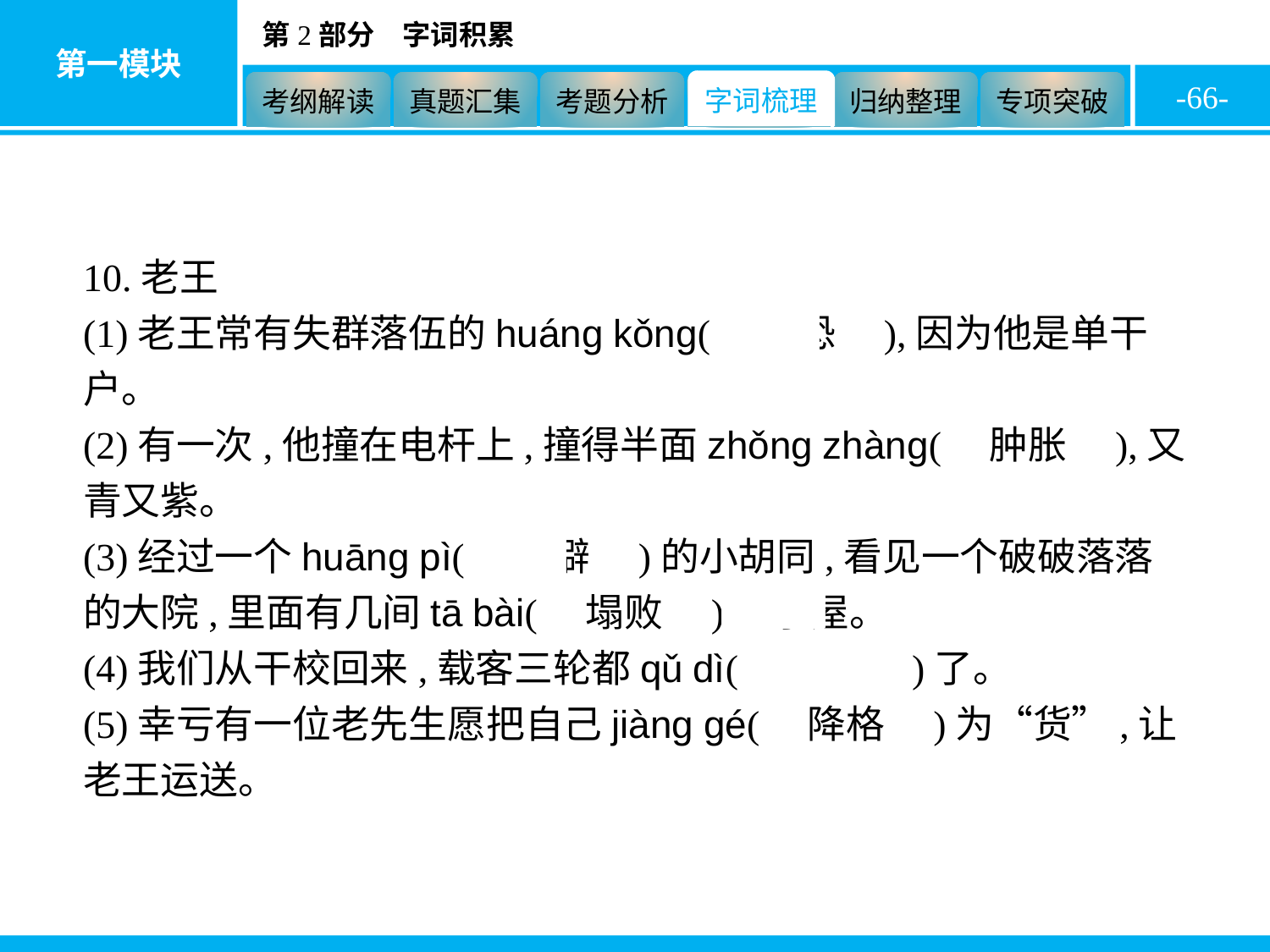

-66-
10.老王
(1)老王常有失群落伍的huánɡ kǒnɡ(　惶恐　),因为他是单干户。
(2)有一次,他撞在电杆上,撞得半面zhǒng zhàng(　肿胀　),又青又紫。
(3)经过一个huānɡ pì(　荒僻　)的小胡同,看见一个破破落落的大院,里面有几间tā bài(　塌败　)的小屋。
(4)我们从干校回来,载客三轮都qǔ dì(　取缔　)了。
(5)幸亏有一位老先生愿把自己jiàng gé(　降格　)为“货”,让老王运送。